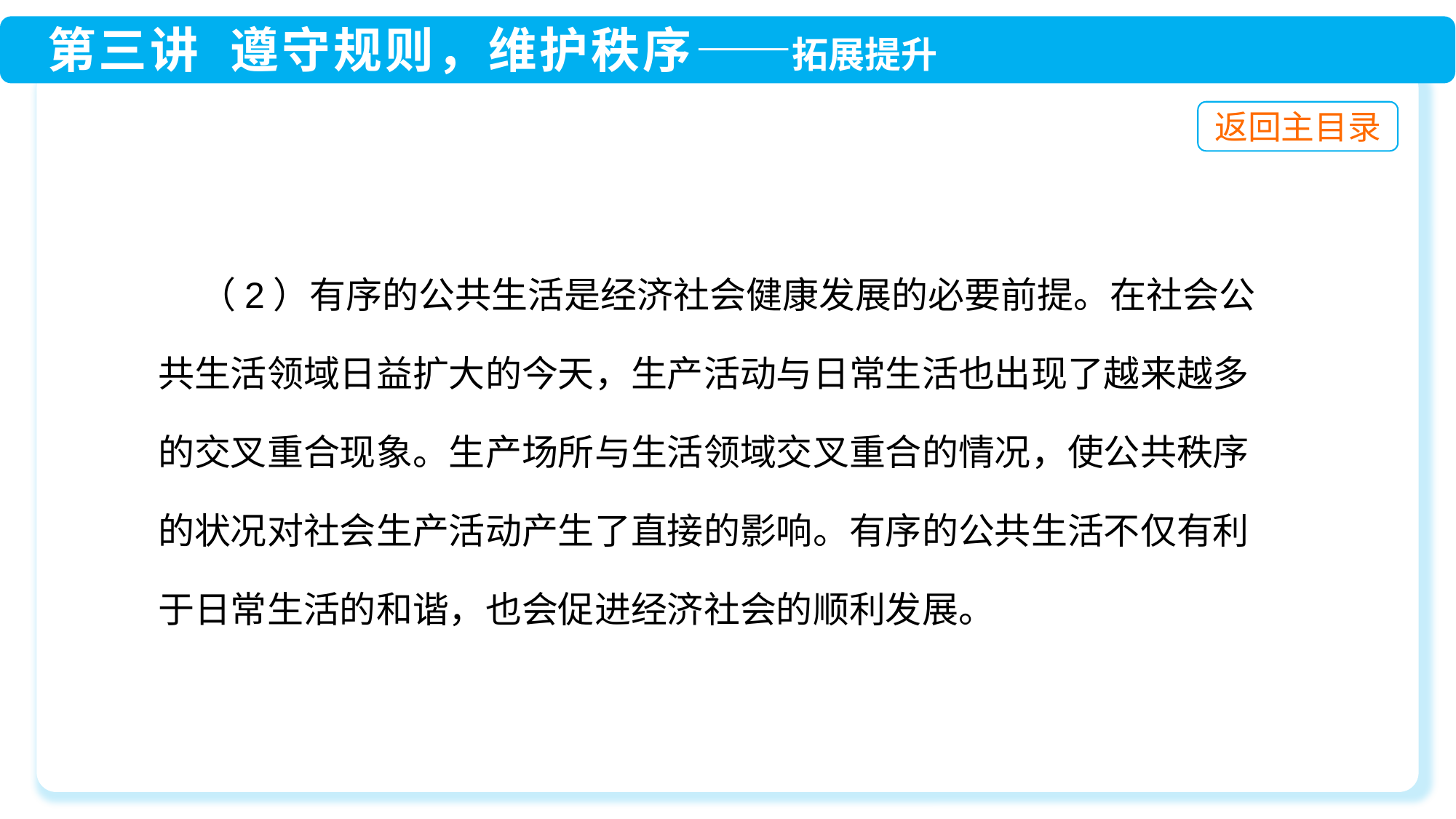

（2）有序的公共生活是经济社会健康发展的必要前提。在社会公共生活领域日益扩大的今天，生产活动与日常生活也出现了越来越多的交叉重合现象。生产场所与生活领域交叉重合的情况，使公共秩序的状况对社会生产活动产生了直接的影响。有序的公共生活不仅有利于日常生活的和谐，也会促进经济社会的顺利发展。